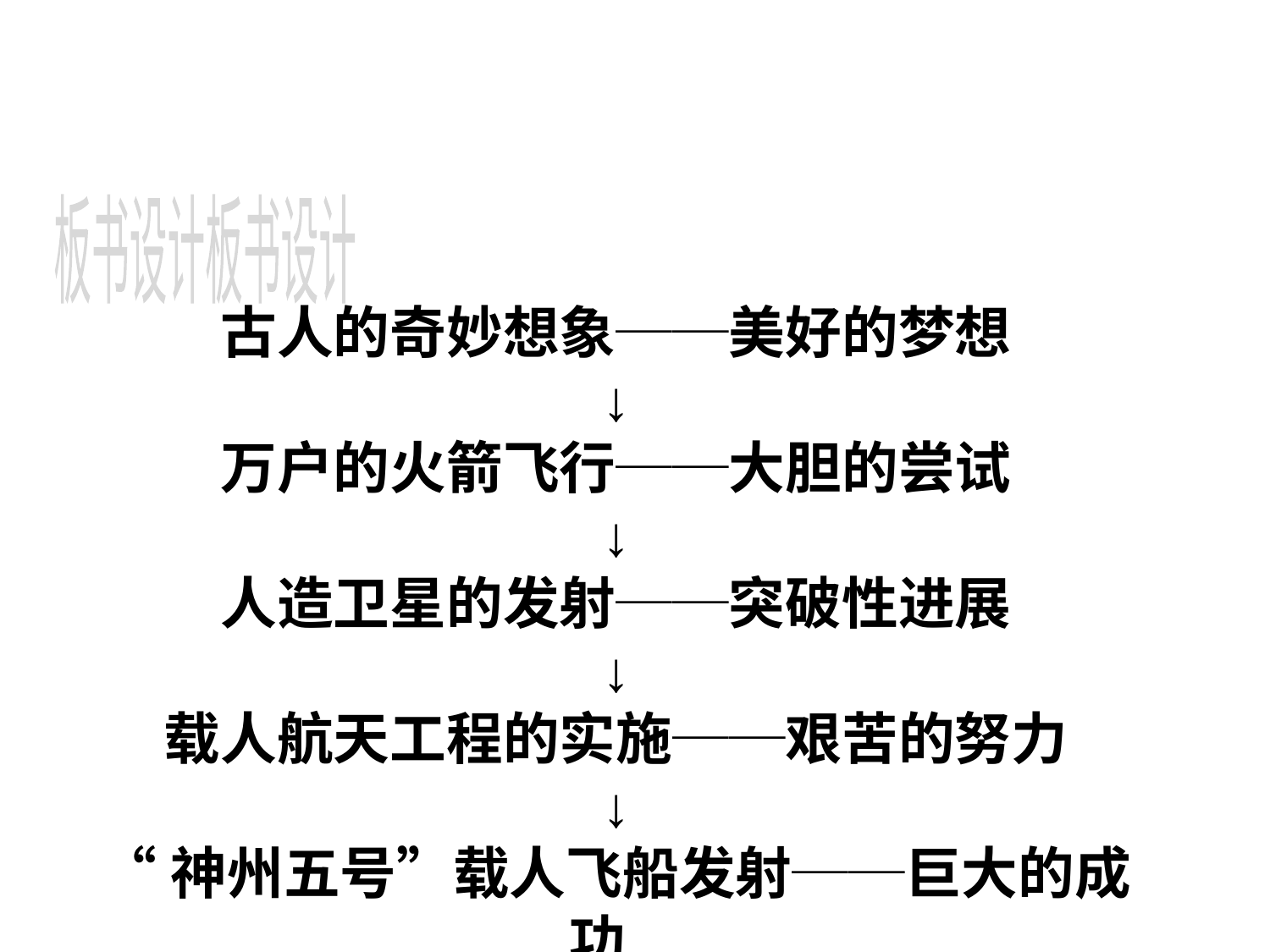

板书设计板书设计
古人的奇妙想象──美好的梦想
↓
万户的火箭飞行──大胆的尝试
↓
人造卫星的发射──突破性进展
↓
载人航天工程的实施──艰苦的努力
↓
“神州五号”载人飞船发射──巨大的成功